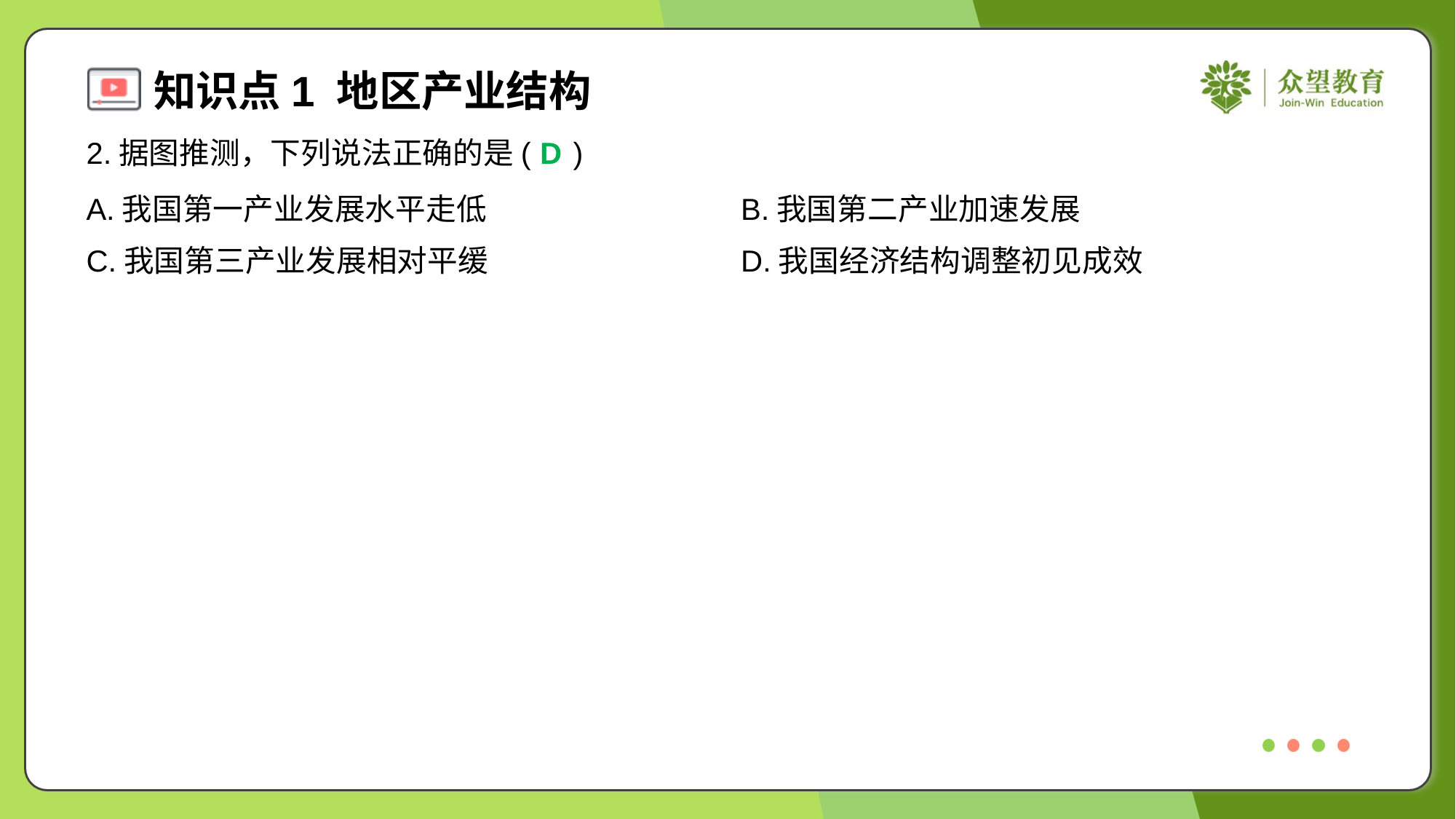

2.据图推测，下列说法正确的是(     )
D
A.我国第一产业发展水平走低	B.我国第二产业加速发展
C.我国第三产业发展相对平缓	D.我国经济结构调整初见成效